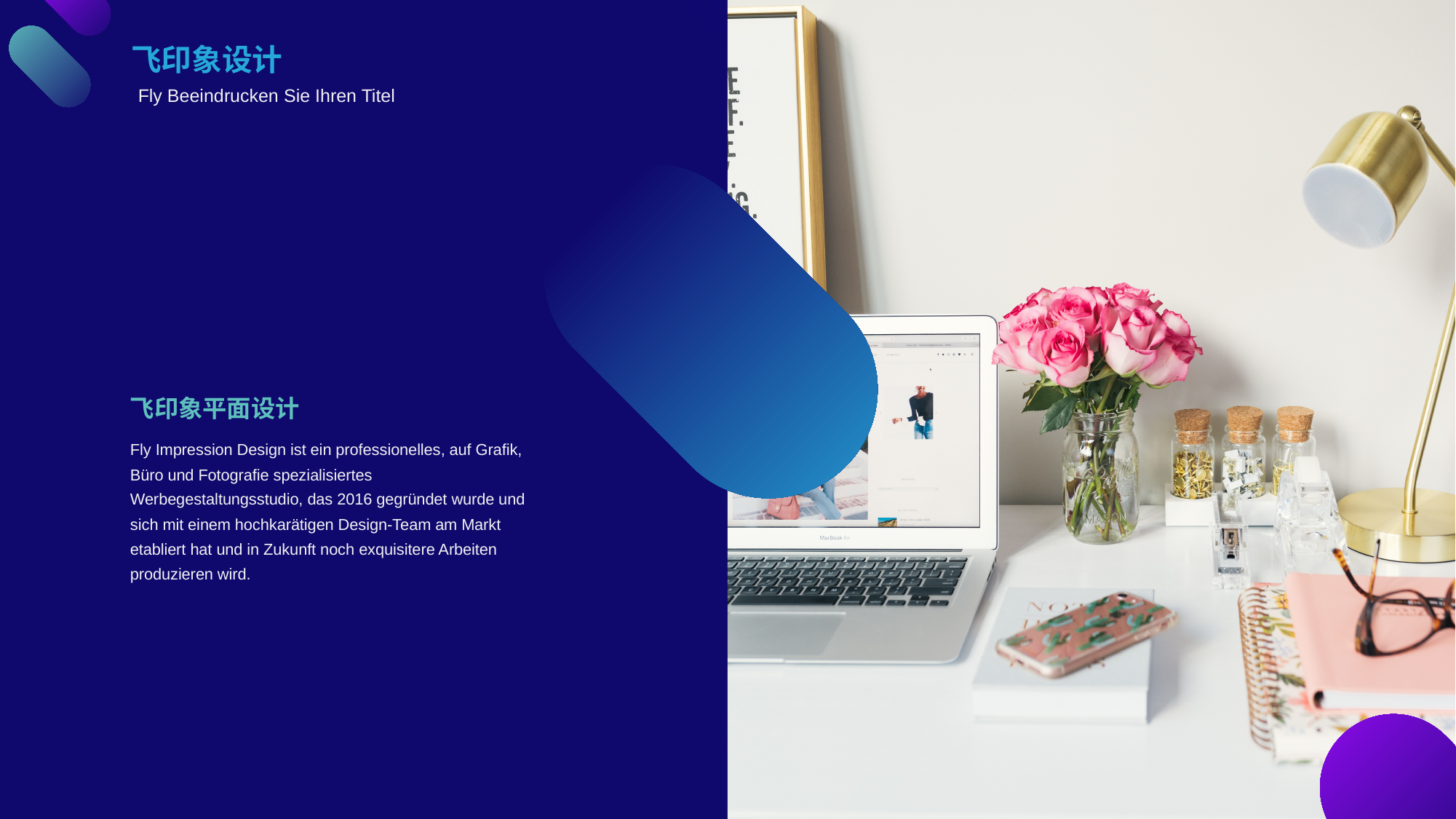

飞印象设计

Fly Beeindrucken Sie Ihren Titel

飞印象平面设计
Fly Impression Design ist ein professionelles, auf Grafik, Büro und Fotografie spezialisiertes Werbegestaltungsstudio, das 2016 gegründet wurde und sich mit einem hochkarätigen Design-Team am Markt etabliert hat und in Zukunft noch exquisitere Arbeiten produzieren wird.